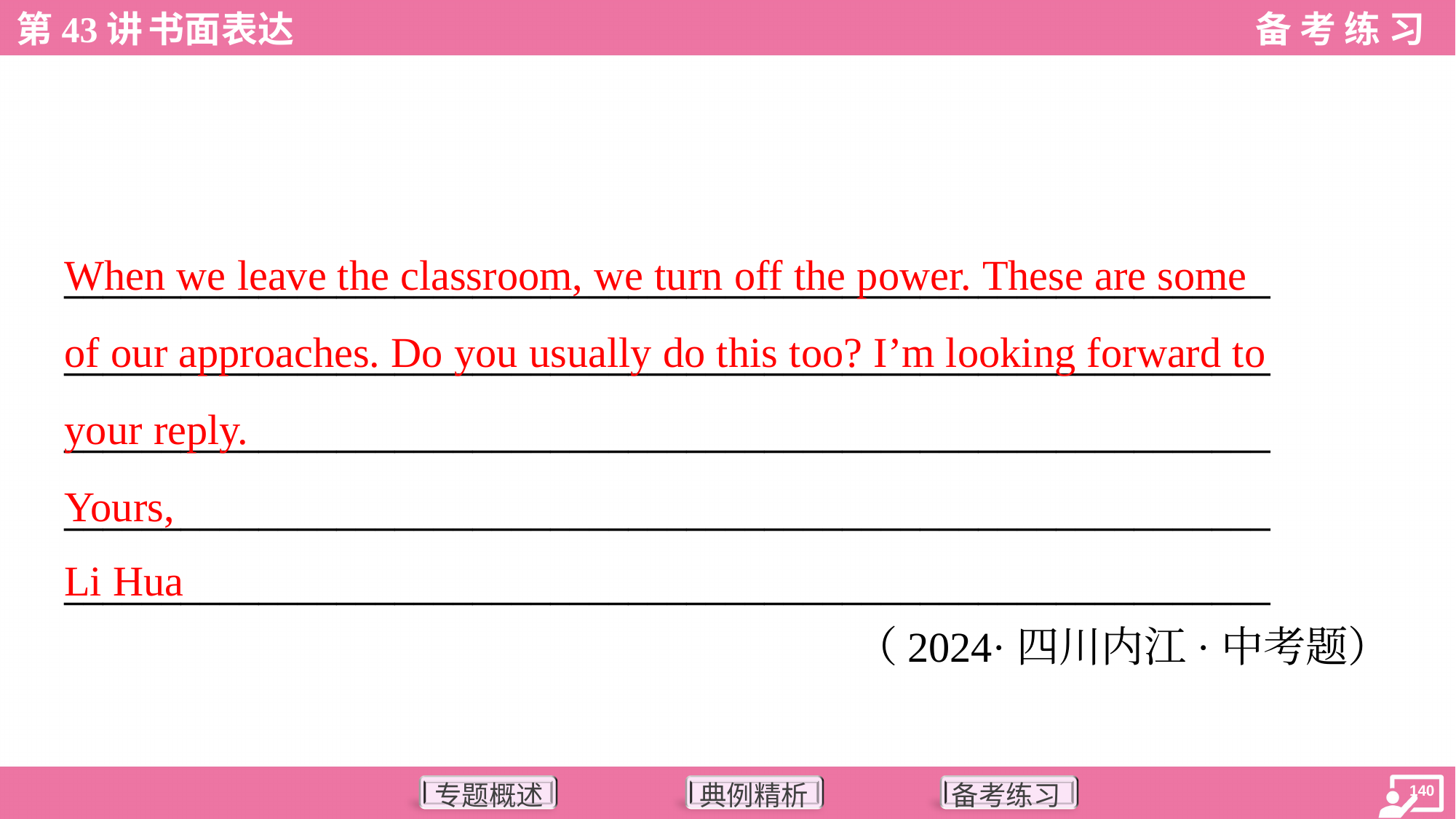

When we leave the classroom, we turn off the power. These are some
of our approaches. Do you usually do this too? I’m looking forward to
your reply.
Yours,
Li Hua
______________________________________________________________
______________________________________________________________
______________________________________________________________
______________________________________________________________
______________________________________________________________
（2024·四川内江·中考题）